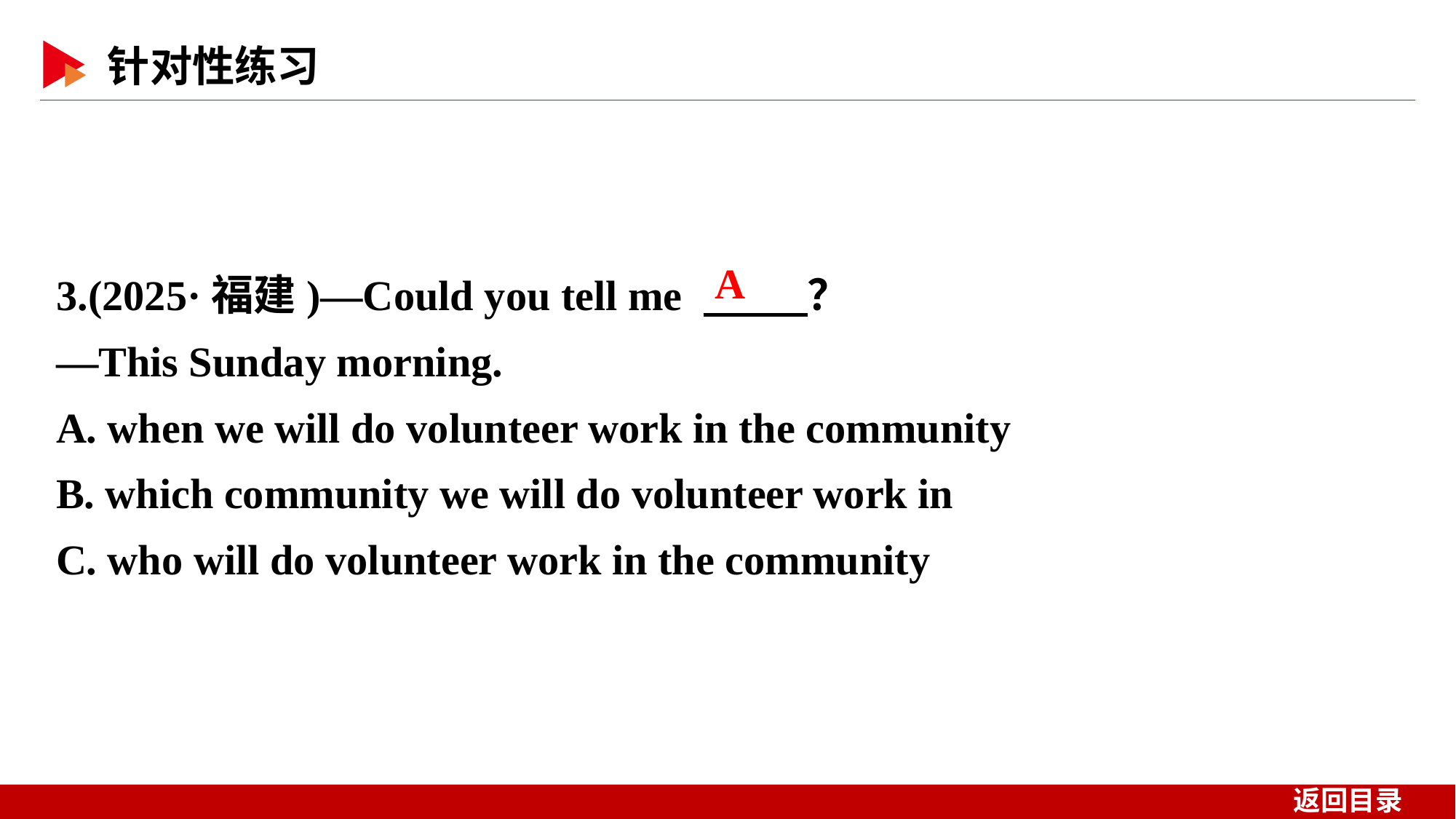

3.(2025·福建)—Could you tell me 　  　？
—This Sunday morning.
A. when we will do volunteer work in the community
B. which community we will do volunteer work in
C. who will do volunteer work in the community
A